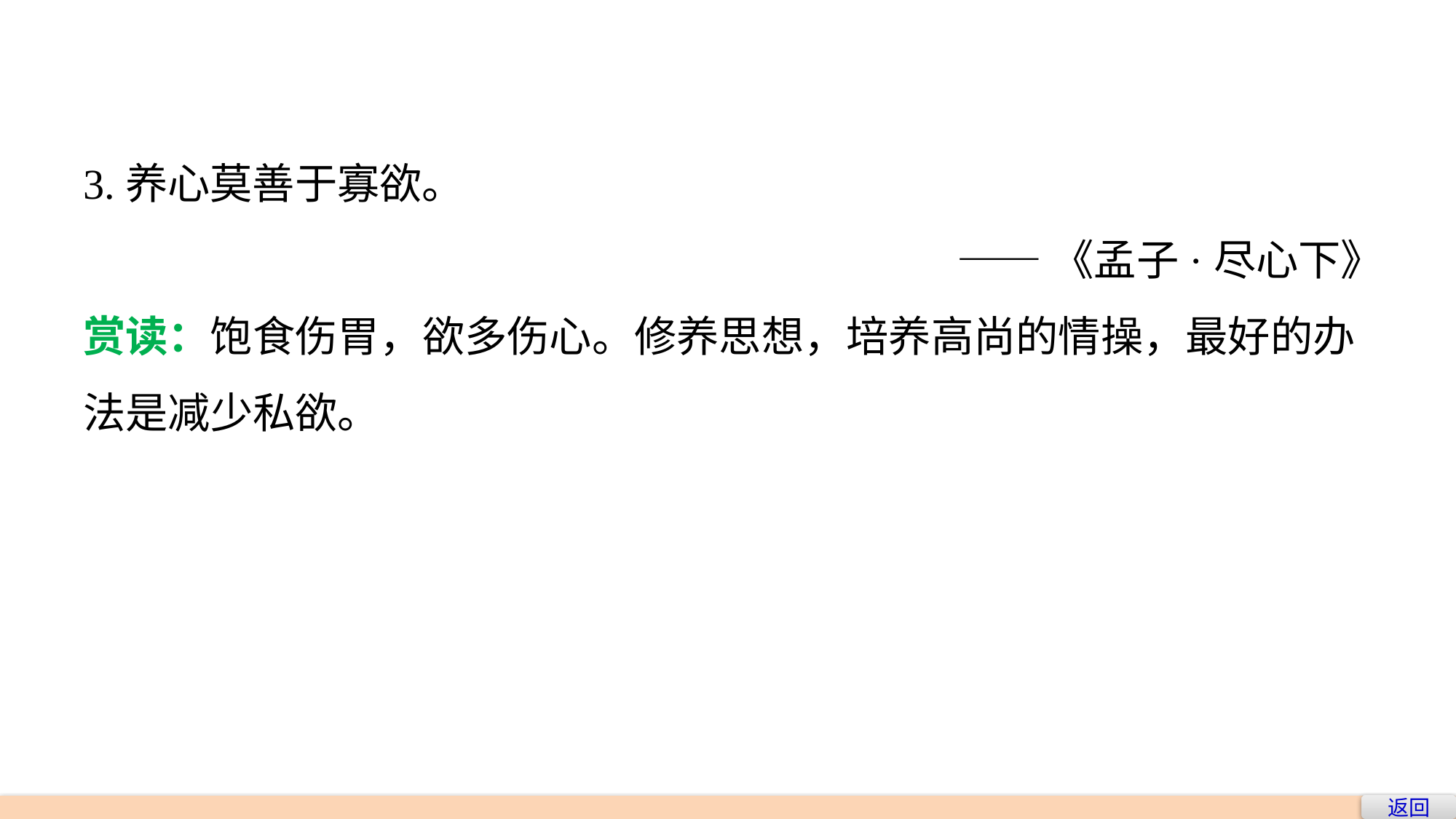

3.养心莫善于寡欲。
——《孟子·尽心下》
赏读：饱食伤胃，欲多伤心。修养思想，培养高尚的情操，最好的办法是减少私欲。
返回